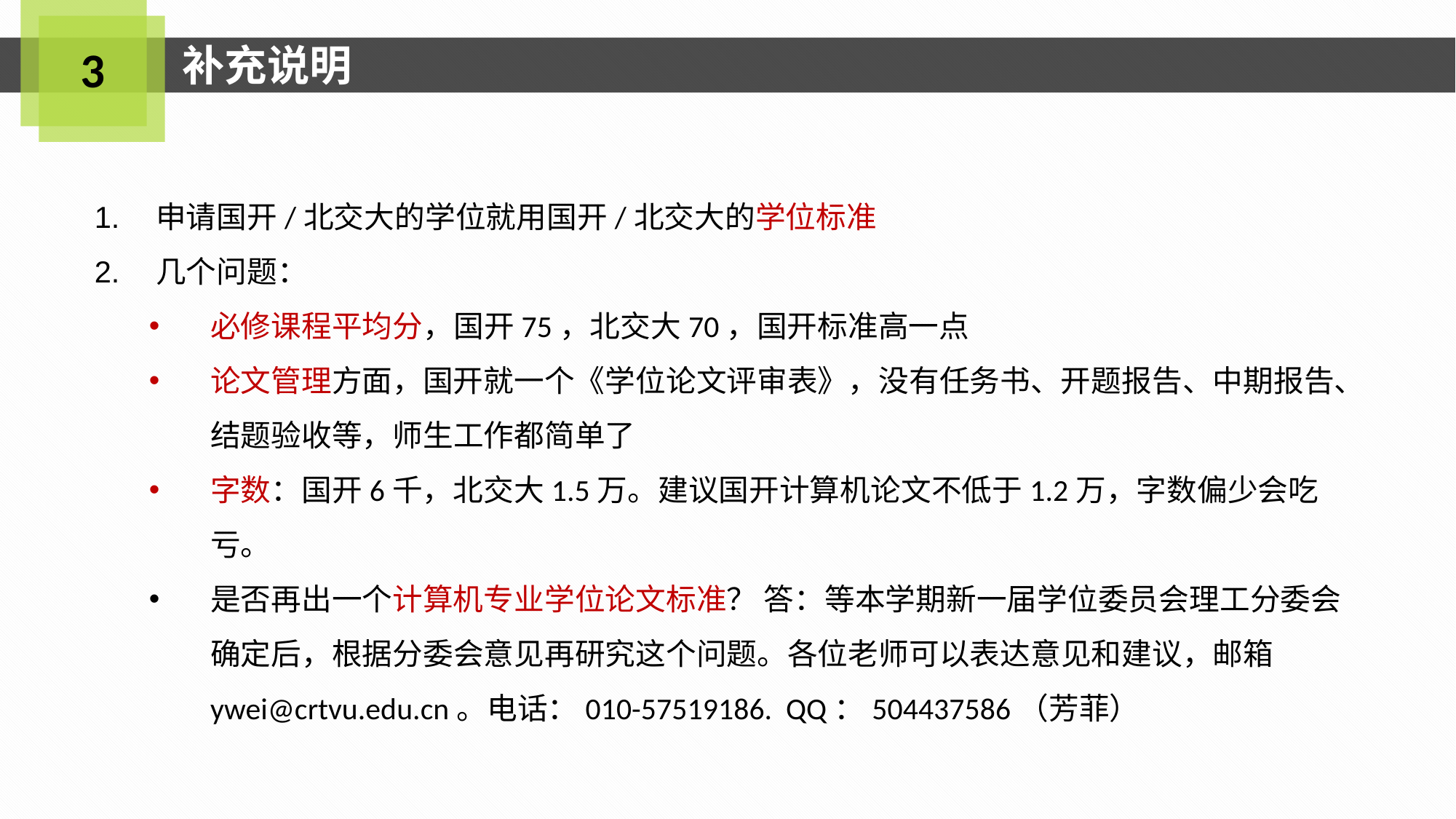

补充说明
3

申请国开/北交大的学位就用国开/北交大的学位标准
几个问题：
必修课程平均分，国开75，北交大70，国开标准高一点
论文管理方面，国开就一个《学位论文评审表》，没有任务书、开题报告、中期报告、结题验收等，师生工作都简单了
字数：国开6千，北交大1.5万。建议国开计算机论文不低于1.2万，字数偏少会吃亏。
是否再出一个计算机专业学位论文标准？ 答：等本学期新一届学位委员会理工分委会确定后，根据分委会意见再研究这个问题。各位老师可以表达意见和建议，邮箱ywei@crtvu.edu.cn。电话：010-57519186.  QQ：504437586（芳菲）